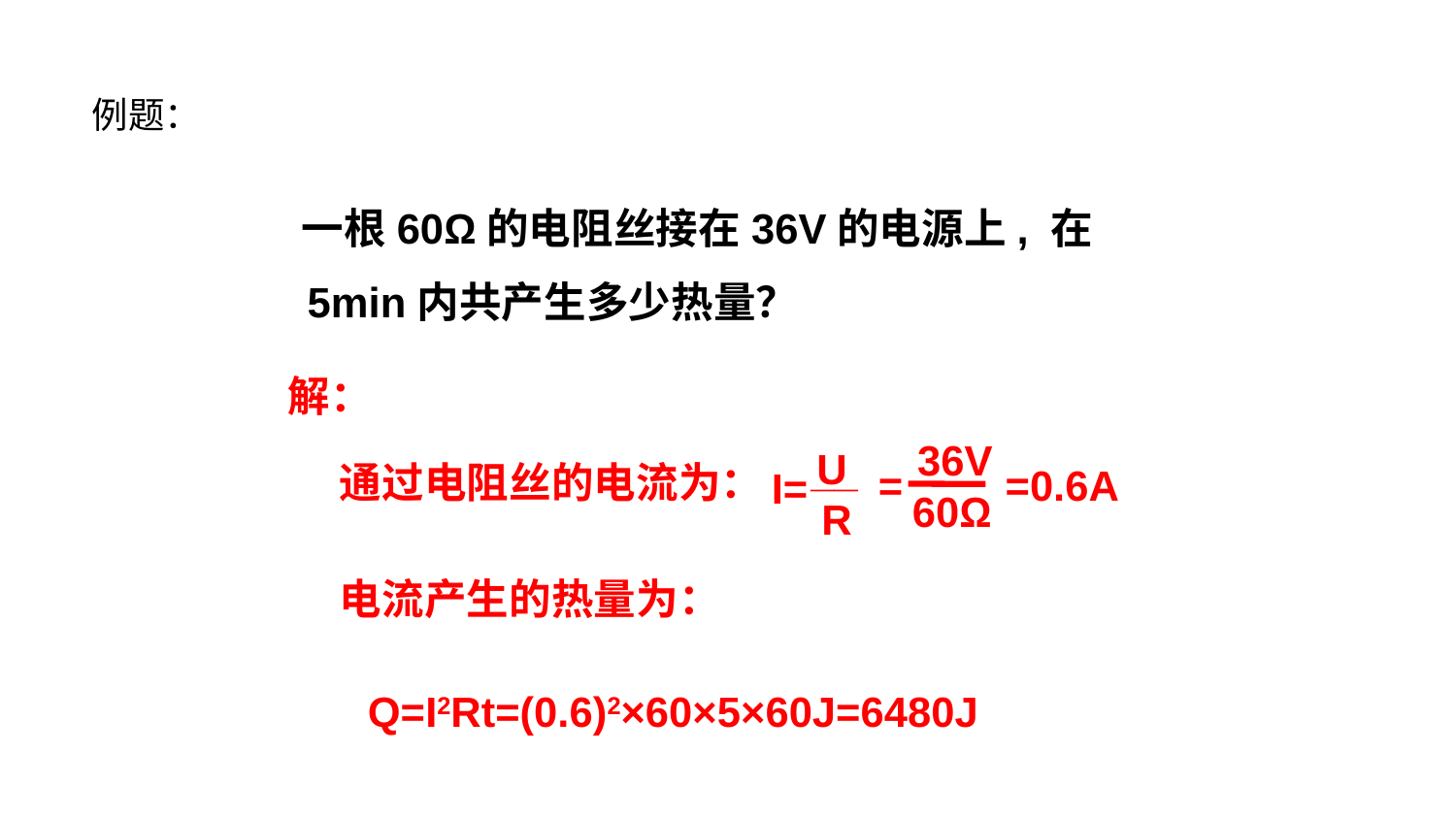

例题：
    一根60Ω的电阻丝接在36V的电源上, 在5min内共产生多少热量？
解：
36V
60Ω

U
__
I=
R
=
=0.6A
通过电阻丝的电流为：
电流产生的热量为：
Q=I2Rt=(0.6)2×60×5×60J=6480J